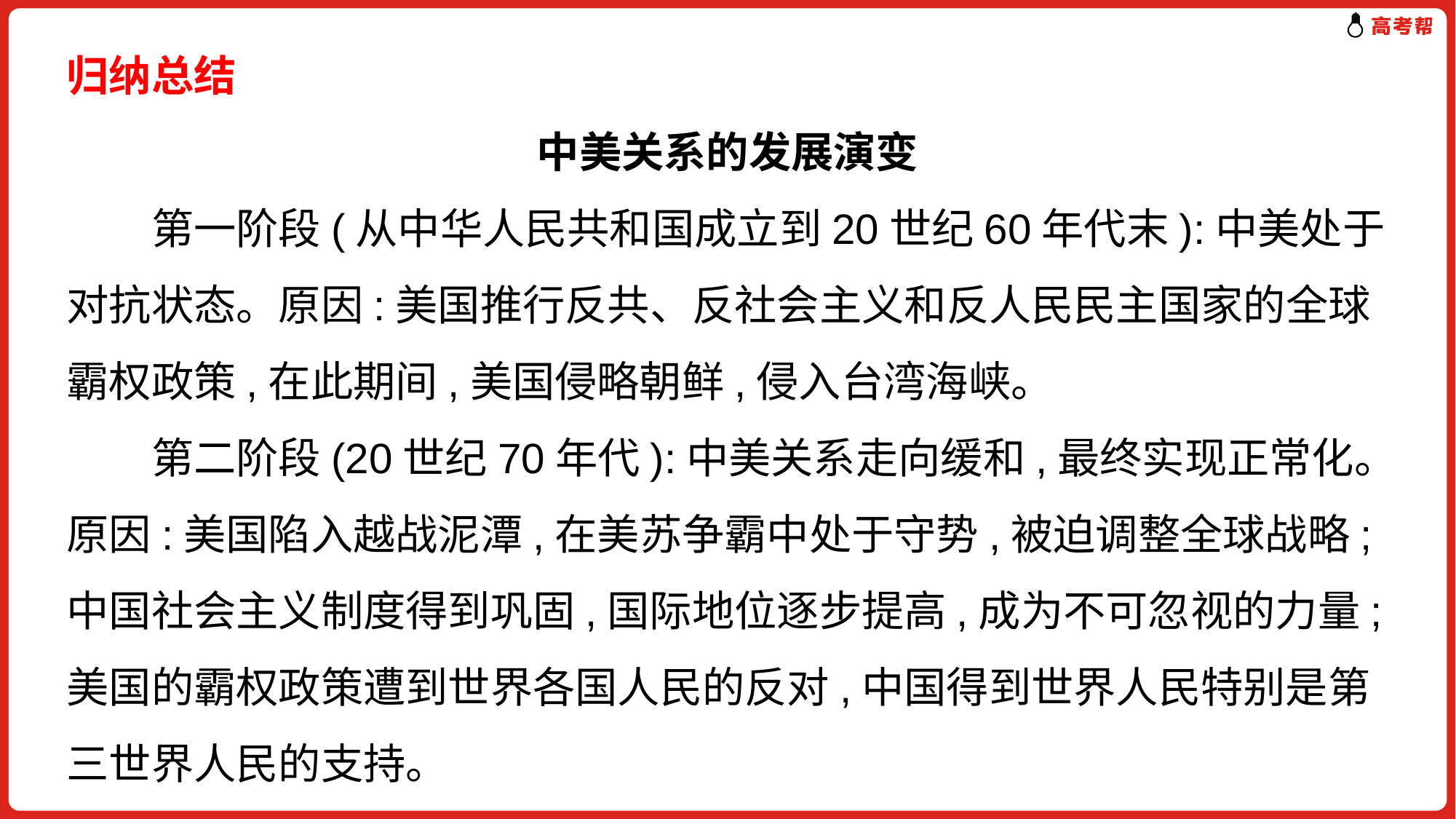

归纳总结
中美关系的发展演变
　　第一阶段(从中华人民共和国成立到20世纪60年代末):中美处于对抗状态。原因:美国推行反共、反社会主义和反人民民主国家的全球霸权政策,在此期间,美国侵略朝鲜,侵入台湾海峡。
　　第二阶段(20世纪70年代):中美关系走向缓和,最终实现正常化。原因:美国陷入越战泥潭,在美苏争霸中处于守势,被迫调整全球战略;中国社会主义制度得到巩固,国际地位逐步提高,成为不可忽视的力量;美国的霸权政策遭到世界各国人民的反对,中国得到世界人民特别是第三世界人民的支持。